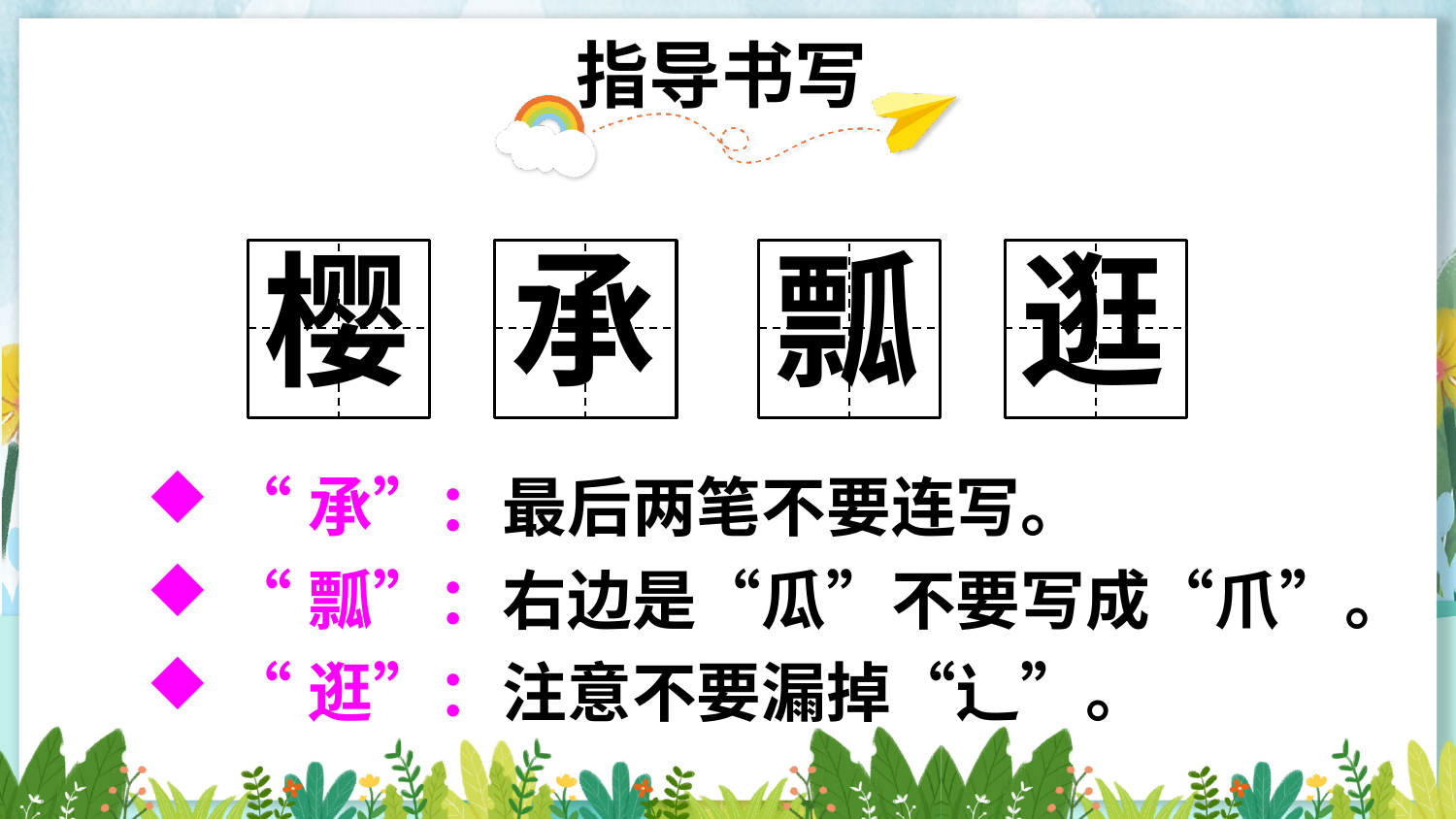

指导书写
樱

承

瓢

逛

“承”：最后两笔不要连写。
“瓢”：右边是“瓜”不要写成“爪”。
“逛”：注意不要漏掉“辶”。